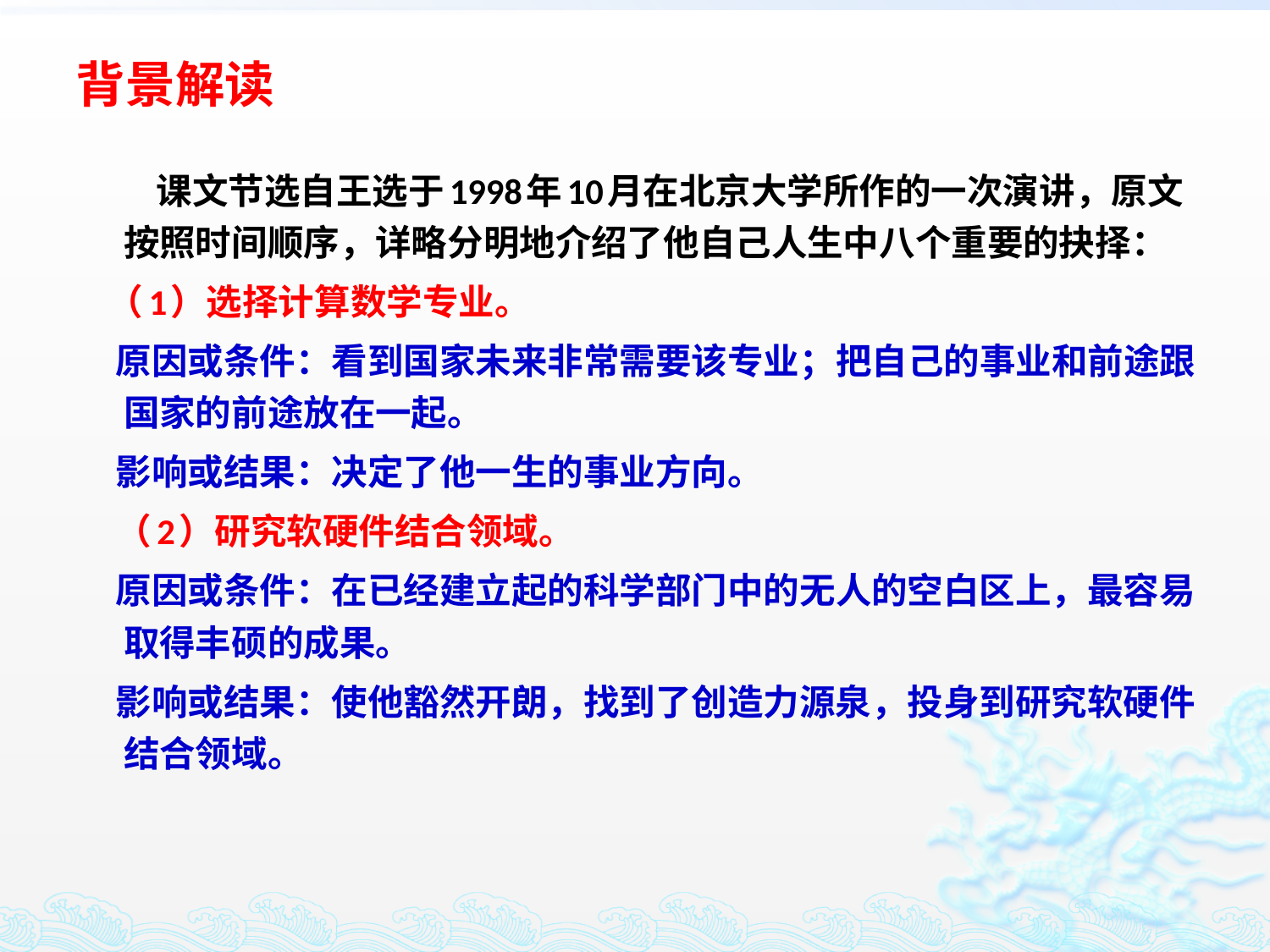

# 背景解读
           课文节选自王选于1998年10月在北京大学所作的一次演讲，原文按照时间顺序，详略分明地介绍了他自己人生中八个重要的抉择：
   （1）选择计算数学专业。
    原因或条件：看到国家未来非常需要该专业；把自己的事业和前途跟国家的前途放在一起。
    影响或结果：决定了他一生的事业方向。
    （2）研究软硬件结合领域。
    原因或条件：在已经建立起的科学部门中的无人的空白区上，最容易取得丰硕的成果。
    影响或结果：使他豁然开朗，找到了创造力源泉，投身到研究软硬件结合领域。